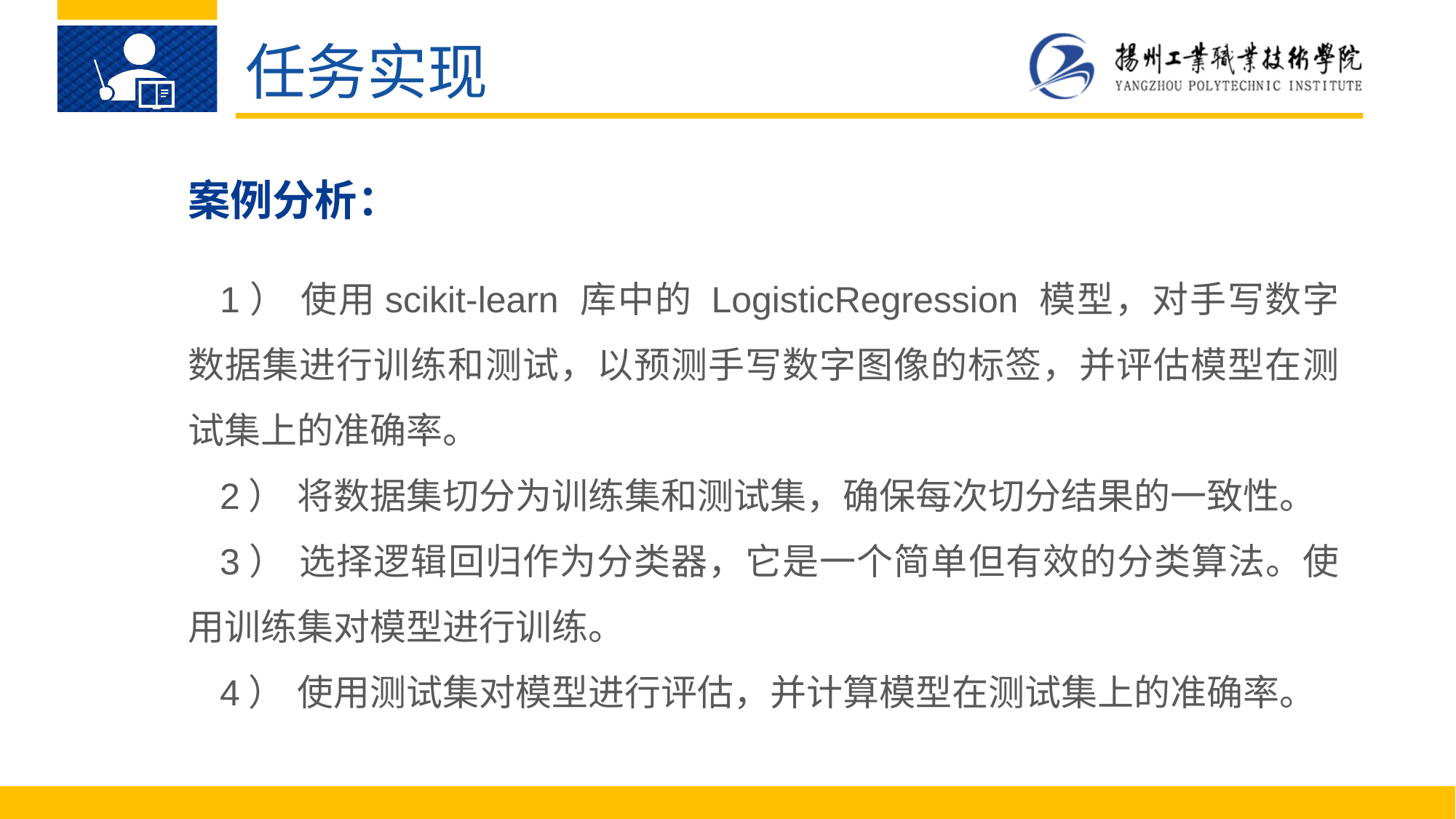

任务实现
案例分析：
1）	使用scikit-learn 库中的 LogisticRegression 模型，对手写数字数据集进行训练和测试，以预测手写数字图像的标签，并评估模型在测试集上的准确率。
2）	将数据集切分为训练集和测试集，确保每次切分结果的一致性。
3）	选择逻辑回归作为分类器，它是一个简单但有效的分类算法。使用训练集对模型进行训练。
4）	使用测试集对模型进行评估，并计算模型在测试集上的准确率。